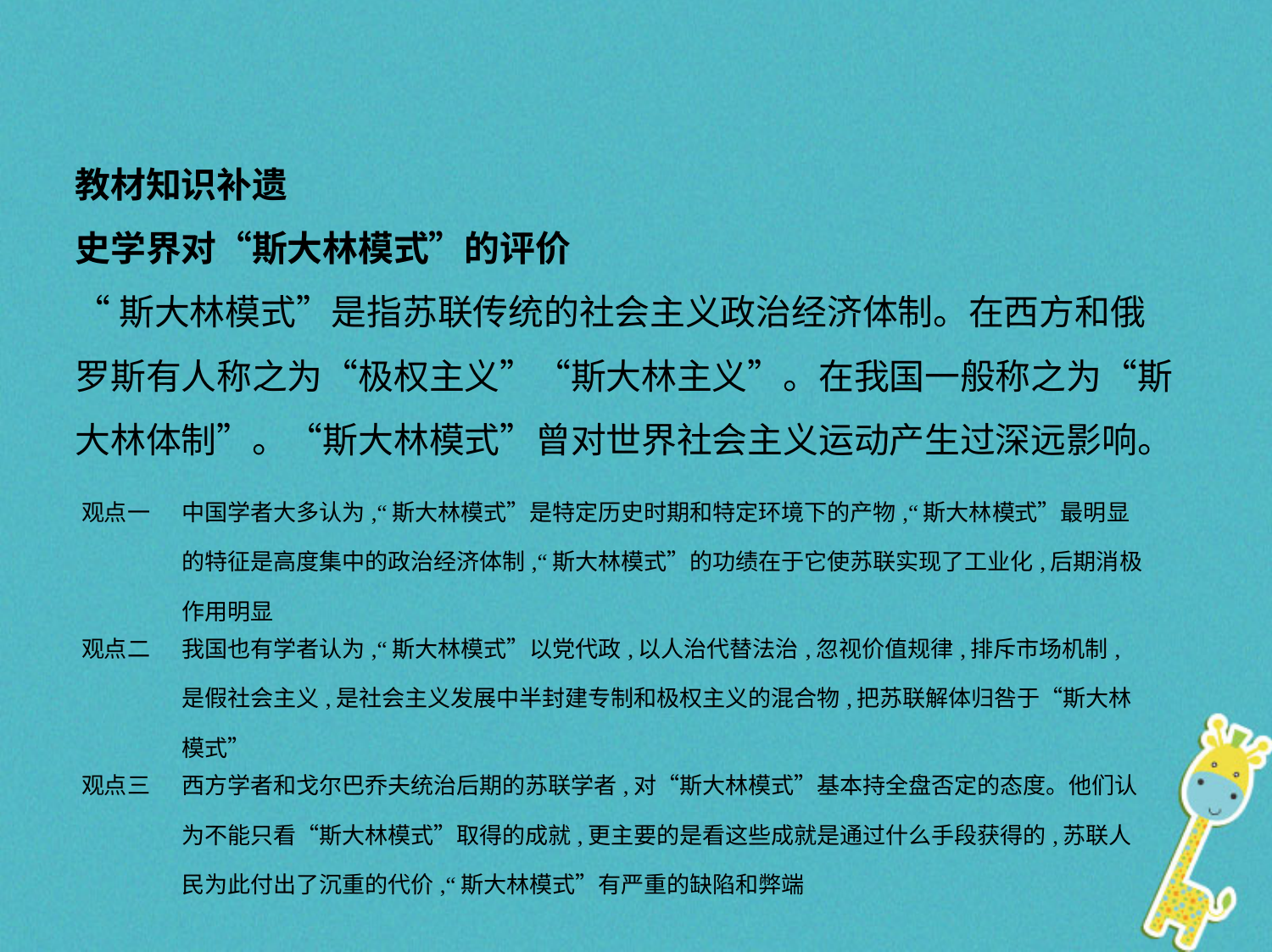

教材知识补遗
史学界对“斯大林模式”的评价
“斯大林模式”是指苏联传统的社会主义政治经济体制。在西方和俄
罗斯有人称之为“极权主义”“斯大林主义”。在我国一般称之为“斯大林体制”。“斯大林模式”曾对世界社会主义运动产生过深远影响。
| 观点一 | 中国学者大多认为,“斯大林模式”是特定历史时期和特定环境下的产物,“斯大林模式”最明显的特征是高度集中的政治经济体制,“斯大林模式”的功绩在于它使苏联实现了工业化,后期消极作用明显 |
| --- | --- |
| 观点二 | 我国也有学者认为,“斯大林模式”以党代政,以人治代替法治,忽视价值规律,排斥市场机制,是假社会主义,是社会主义发展中半封建专制和极权主义的混合物,把苏联解体归咎于“斯大林模式” |
| 观点三 | 西方学者和戈尔巴乔夫统治后期的苏联学者,对“斯大林模式”基本持全盘否定的态度。他们认为不能只看“斯大林模式”取得的成就,更主要的是看这些成就是通过什么手段获得的,苏联人民为此付出了沉重的代价,“斯大林模式”有严重的缺陷和弊端 |